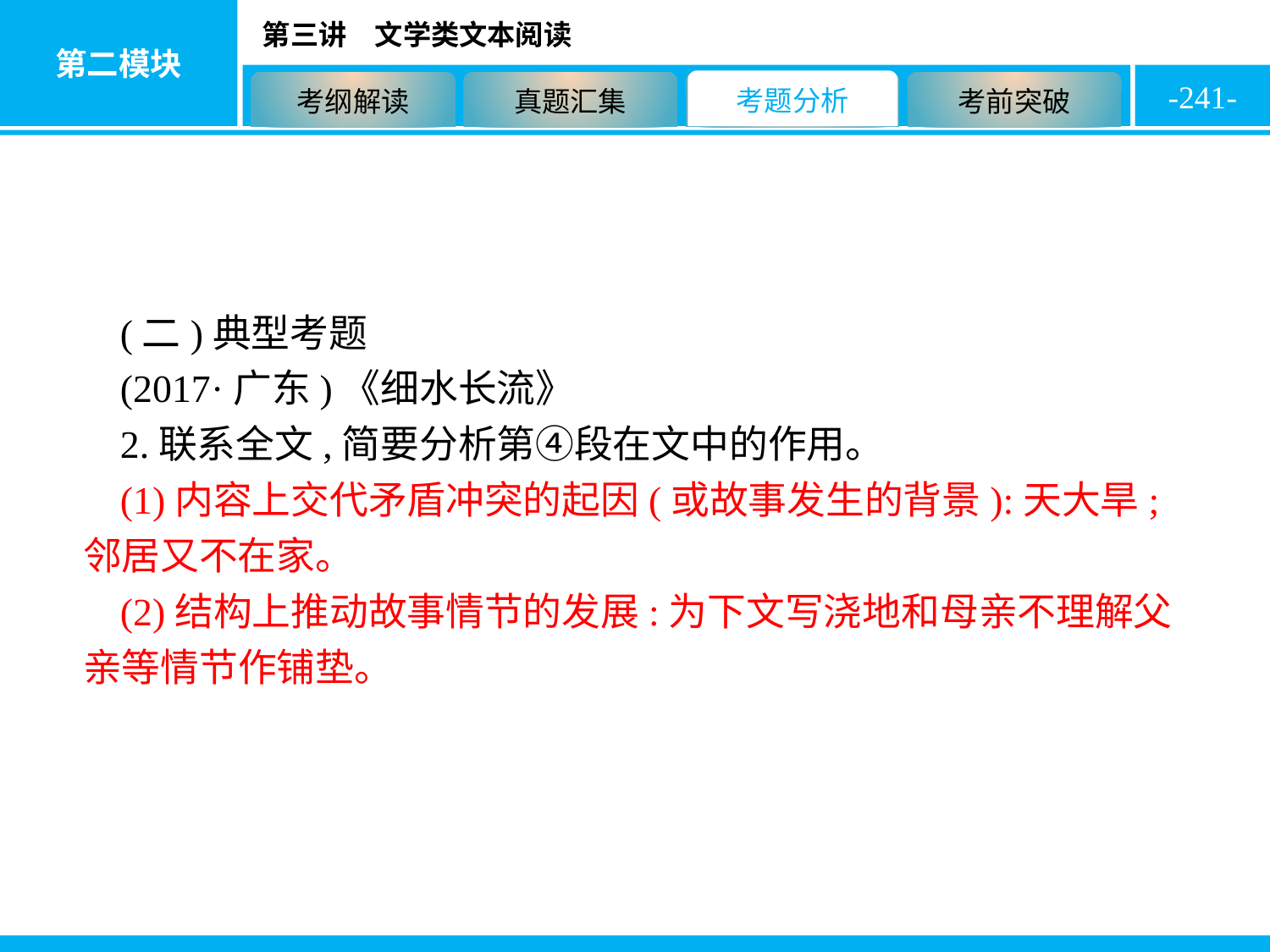

-241-
(二)典型考题
(2017·广东)《细水长流》
2.联系全文,简要分析第④段在文中的作用。
(1)内容上交代矛盾冲突的起因(或故事发生的背景):天大旱;邻居又不在家。
(2)结构上推动故事情节的发展:为下文写浇地和母亲不理解父亲等情节作铺垫。